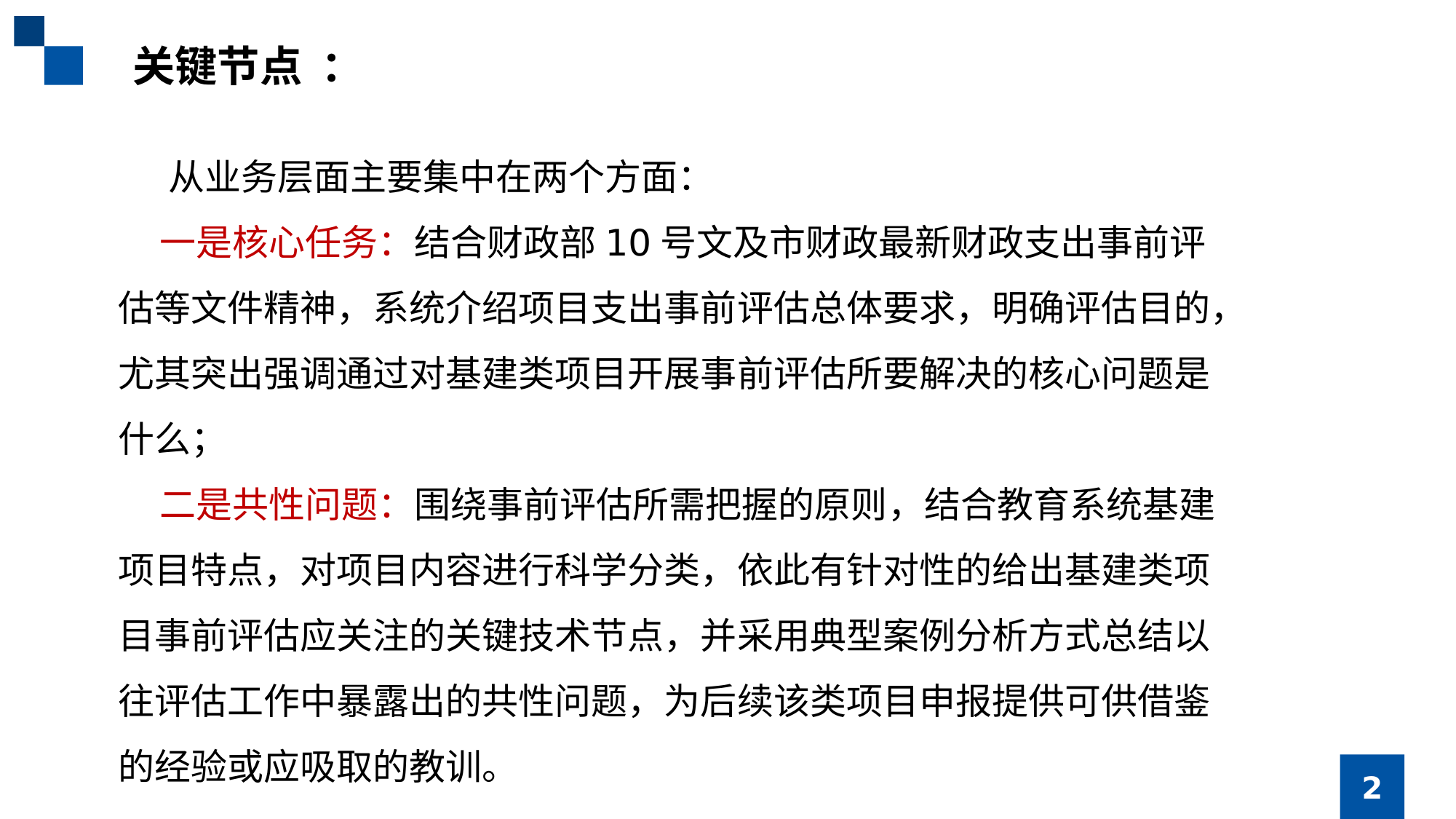

关键节点  ：
     从业务层面主要集中在两个方面：
    一是核心任务：结合财政部10号文及市财政最新财政支出事前评估等文件精神，系统介绍项目支出事前评估总体要求，明确评估目的，尤其突出强调通过对基建类项目开展事前评估所要解决的核心问题是什么；
    二是共性问题：围绕事前评估所需把握的原则，结合教育系统基建项目特点，对项目内容进行科学分类，依此有针对性的给出基建类项目事前评估应关注的关键技术节点，并采用典型案例分析方式总结以往评估工作中暴露出的共性问题，为后续该类项目申报提供可供借鉴的经验或应吸取的教训。
政策层面
PART TWO
PART THREE
最近工作和生活都有些懈怠，事情比较多比较杂，搅在一起让人丧失了动力
这段时间，追完了一部剧叫琅琊榜，看了几部电影，其中推荐Inside Out
看完了关于如何做科学研究的几本书，只是觉得像喝了几碗鸡汤，然并卵罢了
2